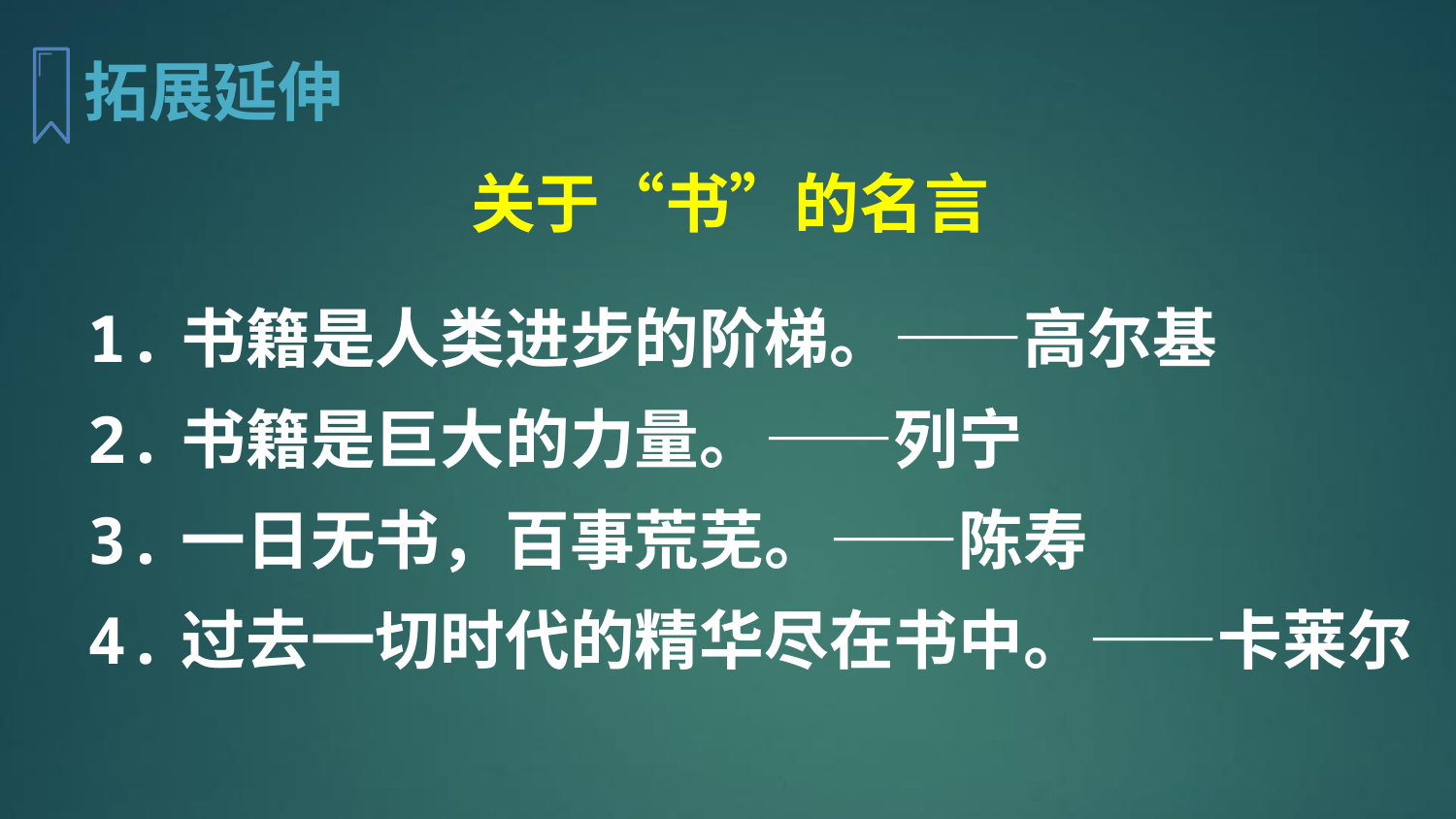

拓展延伸

关于“书”的名言
1.书籍是人类进步的阶梯。——高尔基
2.书籍是巨大的力量。——列宁
3.一日无书，百事荒芜。——陈寿
4.过去一切时代的精华尽在书中。——卡莱尔